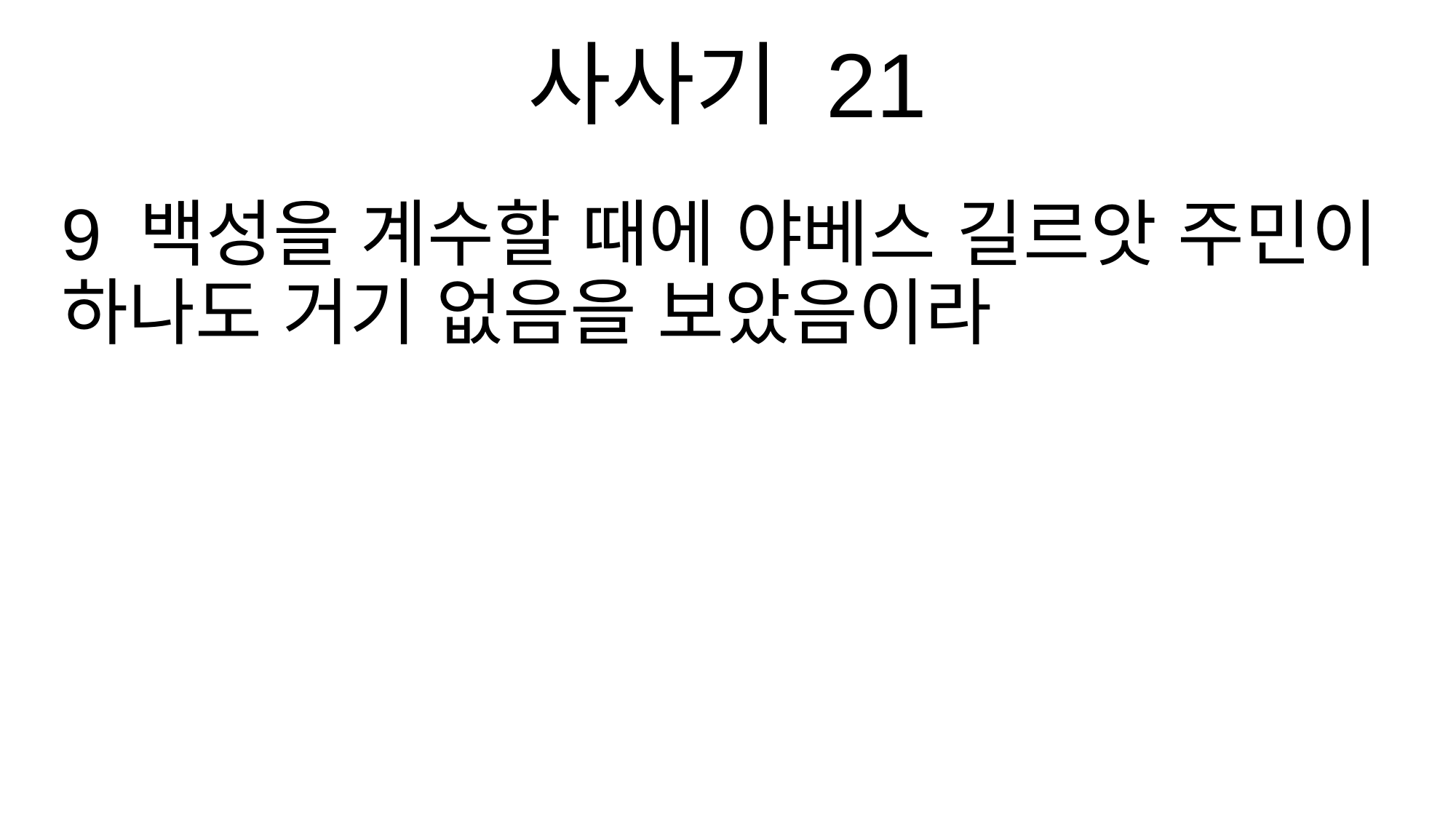

사사기 21
9 백성을 계수할 때에 야베스 길르앗 주민이 하나도 거기 없음을 보았음이라